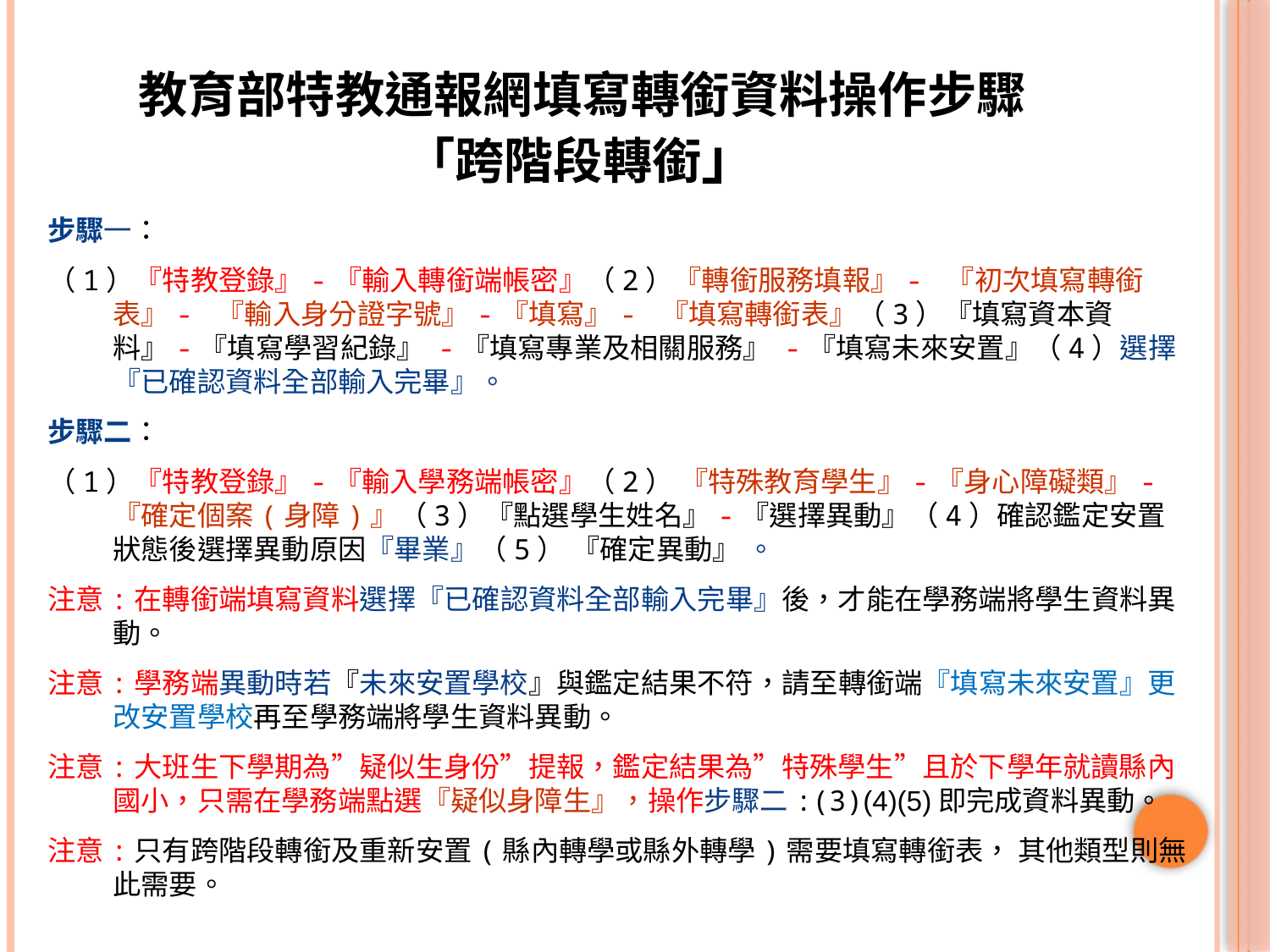

# 教育部特教通報網填寫轉銜資料操作步驟 「跨階段轉銜」
步驟一：
（1）『特教登錄』-『輸入轉銜端帳密』（2）『轉銜服務填報』- 『初次填寫轉銜表』- 『輸入身分證字號』-『填寫』- 『填寫轉銜表』（3）『填寫資本資料』-『填寫學習紀錄』 -『填寫專業及相關服務』 -『填寫未來安置』（4）選擇『已確認資料全部輸入完畢』。
步驟二：
（1）『特教登錄』-『輸入學務端帳密』（2） 『特殊教育學生』-『身心障礙類』-『確定個案(身障)』（3）『點選學生姓名』-『選擇異動』（4）確認鑑定安置狀態後選擇異動原因『畢業』（5） 『確定異動』 。
注意:在轉銜端填寫資料選擇『已確認資料全部輸入完畢』後，才能在學務端將學生資料異動。
注意:學務端異動時若『未來安置學校』與鑑定結果不符，請至轉銜端『填寫未來安置』更改安置學校再至學務端將學生資料異動。
注意:大班生下學期為”疑似生身份”提報，鑑定結果為”特殊學生”且於下學年就讀縣內國小，只需在學務端點選『疑似身障生』，操作步驟二:(3)(4)(5)即完成資料異動。
注意:只有跨階段轉銜及重新安置(縣內轉學或縣外轉學)需要填寫轉銜表， 其他類型則無此需要。